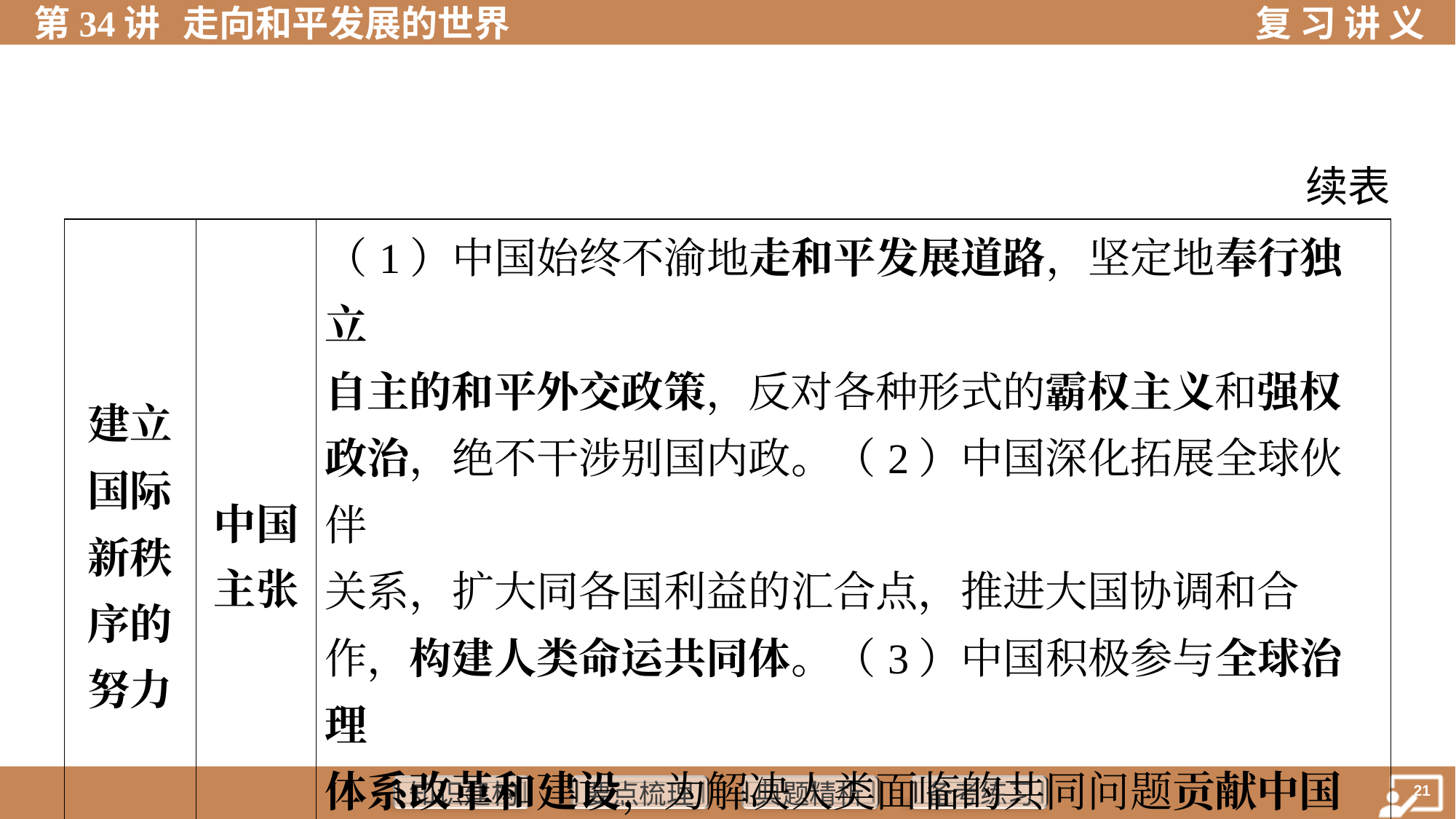

续表
| 建立 国际 新秩 序的 努力 | 中国 主张 | （1）中国始终不渝地走和平发展道路，坚定地奉行独立 自主的和平外交政策，反对各种形式的霸权主义和强权 政治，绝不干涉别国内政。（2）中国深化拓展全球伙伴 关系，扩大同各国利益的汇合点，推进大国协调和合 作，构建人类命运共同体。（3）中国积极参与全球治理 体系改革和建设，为解决人类面临的共同问题贡献中国 智慧、中国方案、中国力量 |  |  |  |
| --- | --- | --- | --- | --- | --- |